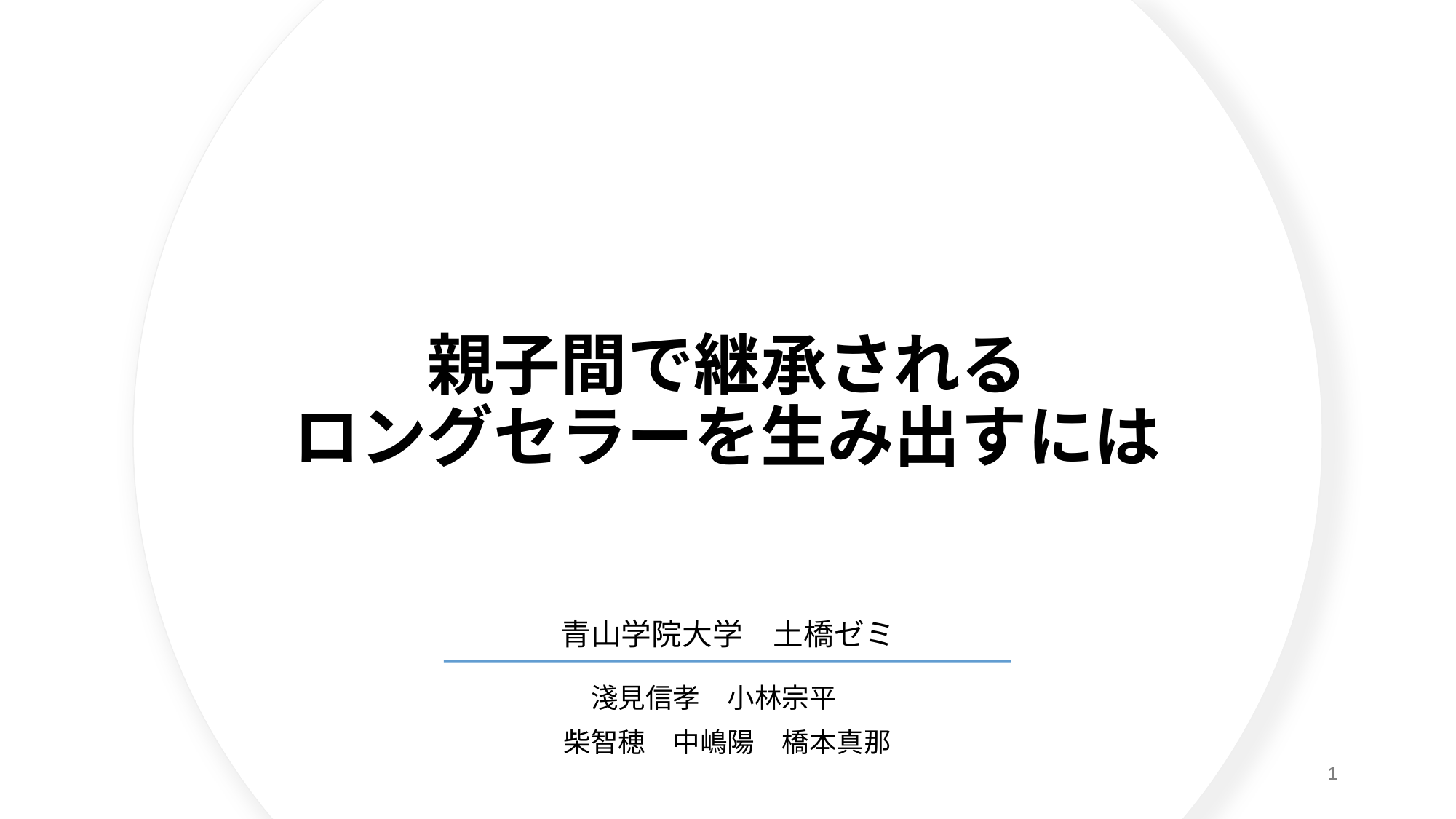

# 親子間で継承される ロングセラーを生み出すには
青山学院大学　土橋ゼミ

淺見信孝　小林宗平
柴智穂　中嶋陽　橋本真那
1